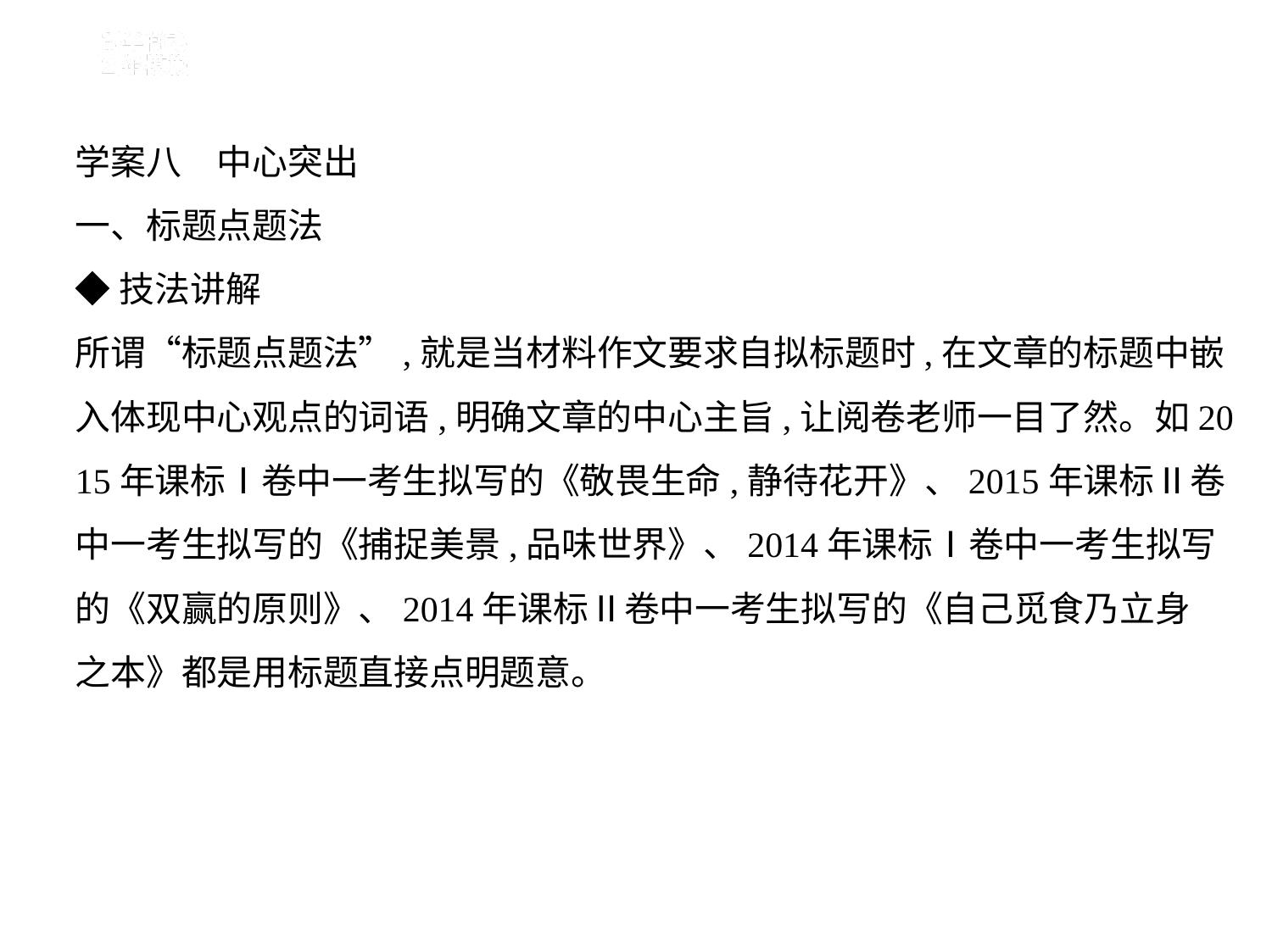

学案八　中心突出
一、标题点题法
◆技法讲解
所谓“标题点题法”,就是当材料作文要求自拟标题时,在文章的标题中嵌
入体现中心观点的词语,明确文章的中心主旨,让阅卷老师一目了然。如20
15年课标Ⅰ卷中一考生拟写的《敬畏生命,静待花开》、2015年课标Ⅱ卷
中一考生拟写的《捕捉美景,品味世界》、2014年课标Ⅰ卷中一考生拟写
的《双赢的原则》、2014年课标Ⅱ卷中一考生拟写的《自己觅食乃立身
之本》都是用标题直接点明题意。